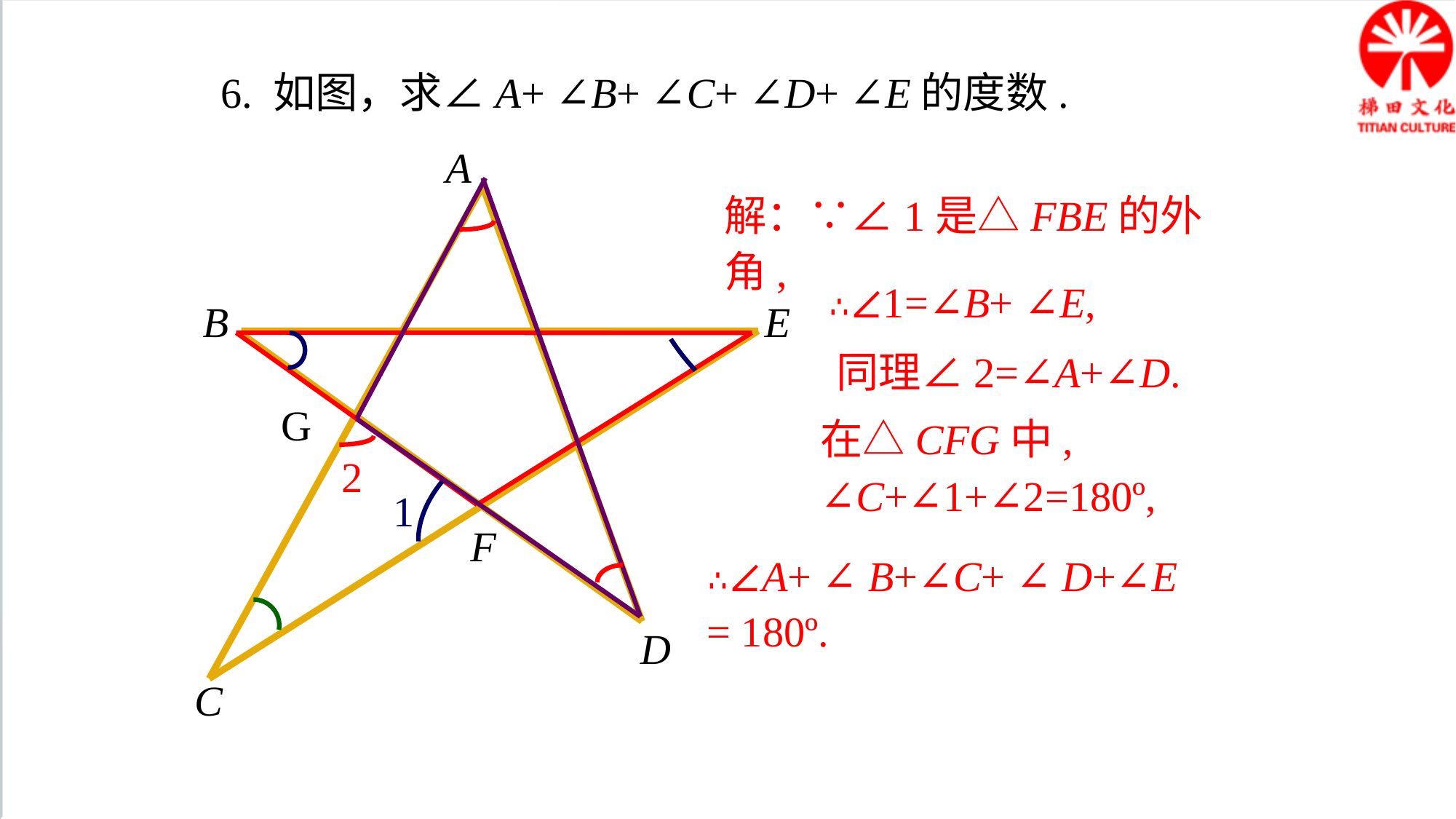

6. 如图，求∠A+ ∠B+ ∠C+ ∠D+ ∠E的度数.
A

B
E

D
C

解：∵∠1是△FBE的外角,

∴∠1=∠B+ ∠E,

同理∠2=∠A+∠D.
G
在△CFG中,
∠C+∠1+∠2=180º,

2
1

F
∴∠A+ ∠ B+∠C+ ∠ D+∠E
= 180º.